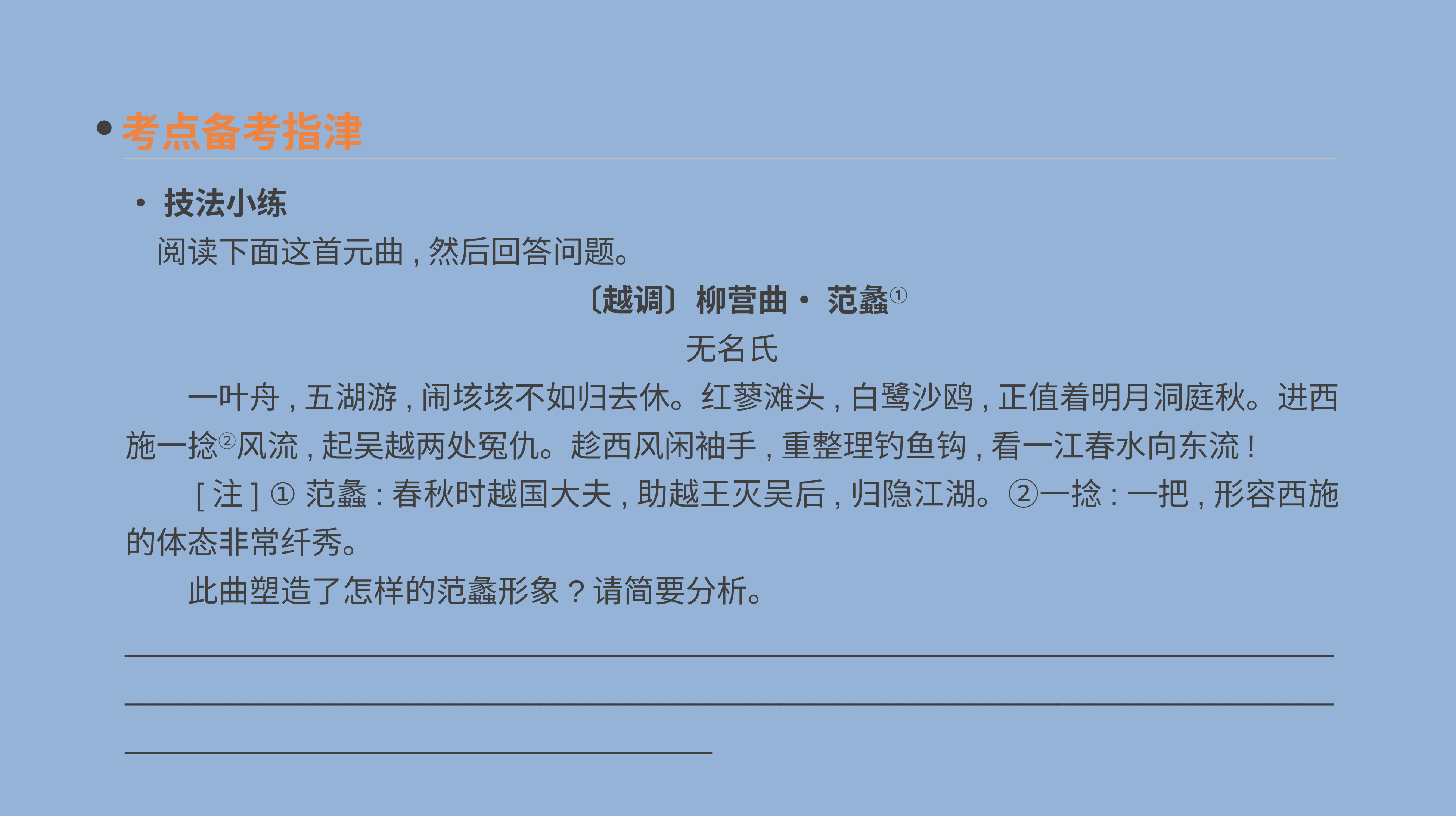

考点备考指津

•技法小练
　阅读下面这首元曲,然后回答问题。
 〔越调〕柳营曲• 范蠡①
无名氏
　　一叶舟,五湖游,闹垓垓不如归去休。红蓼滩头,白鹭沙鸥,正值着明月洞庭秋。进西施一捻②风流,起吴越两处冤仇。趁西风闲袖手,重整理钓鱼钩,看一江春水向东流!
　　[注] ①范蠡:春秋时越国大夫,助越王灭吴后,归隐江湖。②一捻:一把,形容西施的体态非常纤秀。
　　此曲塑造了怎样的范蠡形象?请简要分析。
______________________________________________________________________________________________________________________________________________________________________________